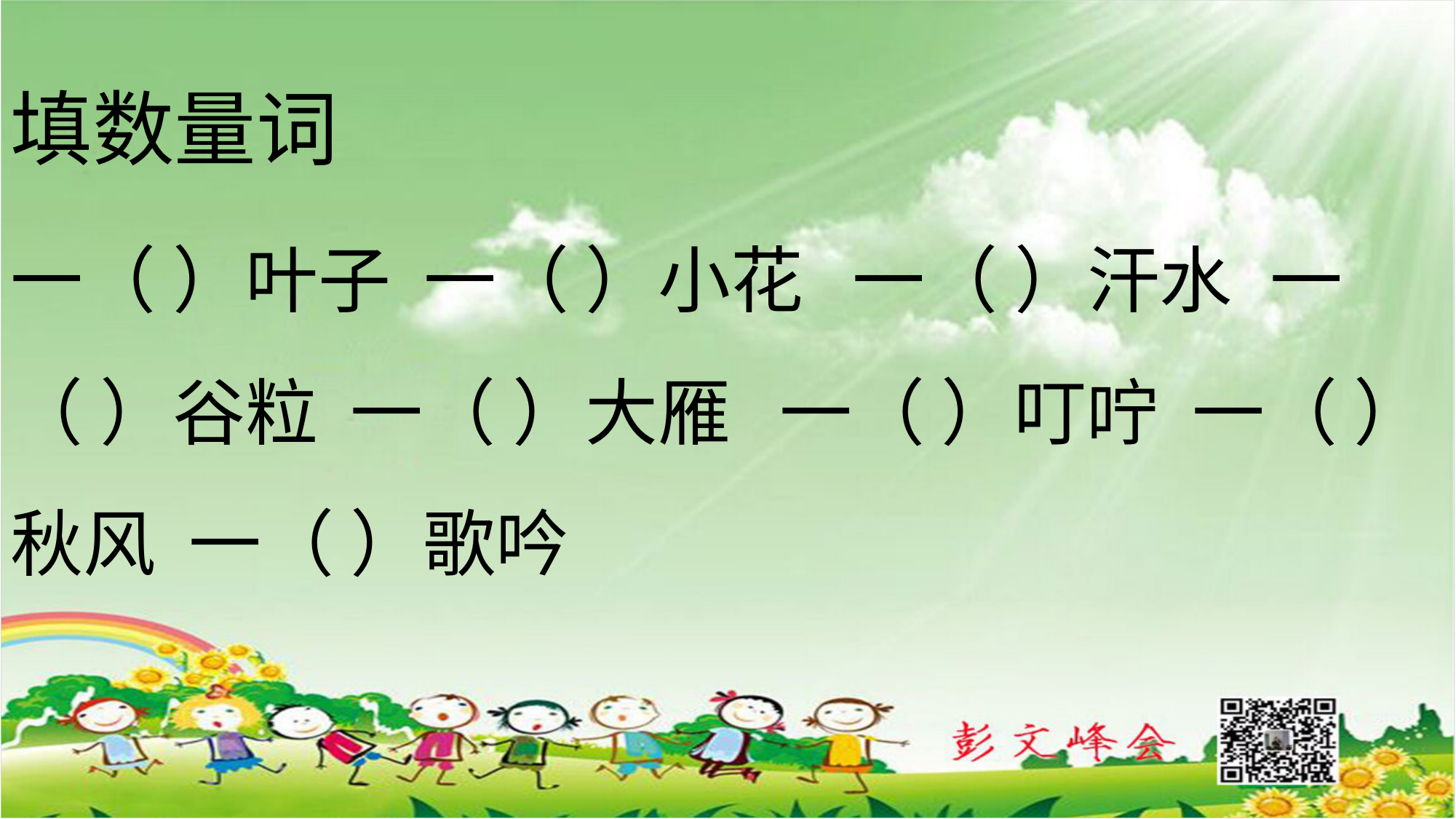

填数量词
一（ ）叶子  一（ ）小花   一（ ）汗水  一（ ）谷粒  一（ ）大雁   一（ ）叮咛  一（ ）秋风  一（ ）歌吟